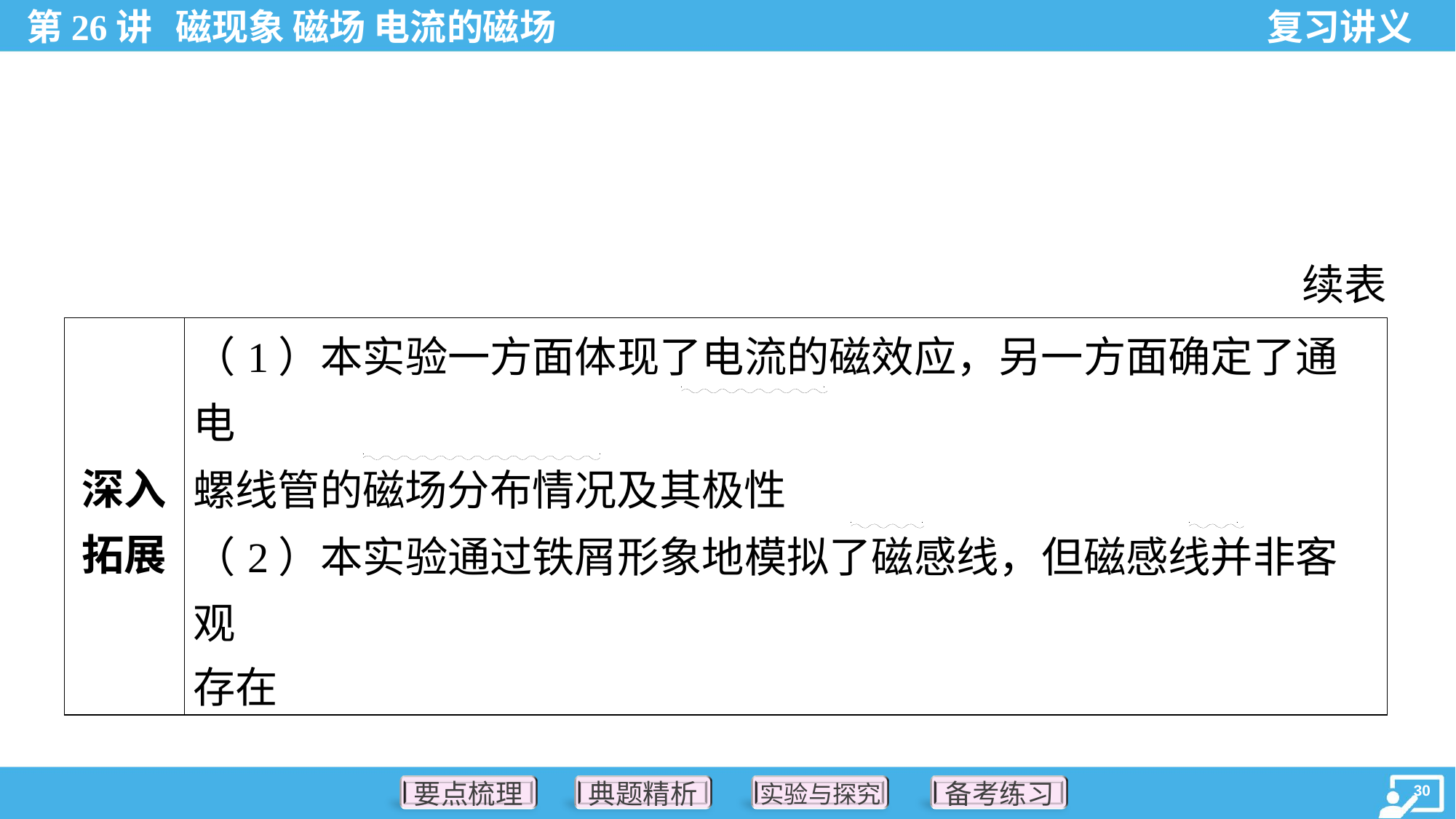

续表
| 深入 拓展 | （1）本实验一方面体现了电流的磁效应，另一方面确定了通电 螺线管的磁场分布情况及其极性 （2）本实验通过铁屑形象地模拟了磁感线，但磁感线并非客观 存在 |
| --- | --- |
.            .
.                    .
.      .
.    .